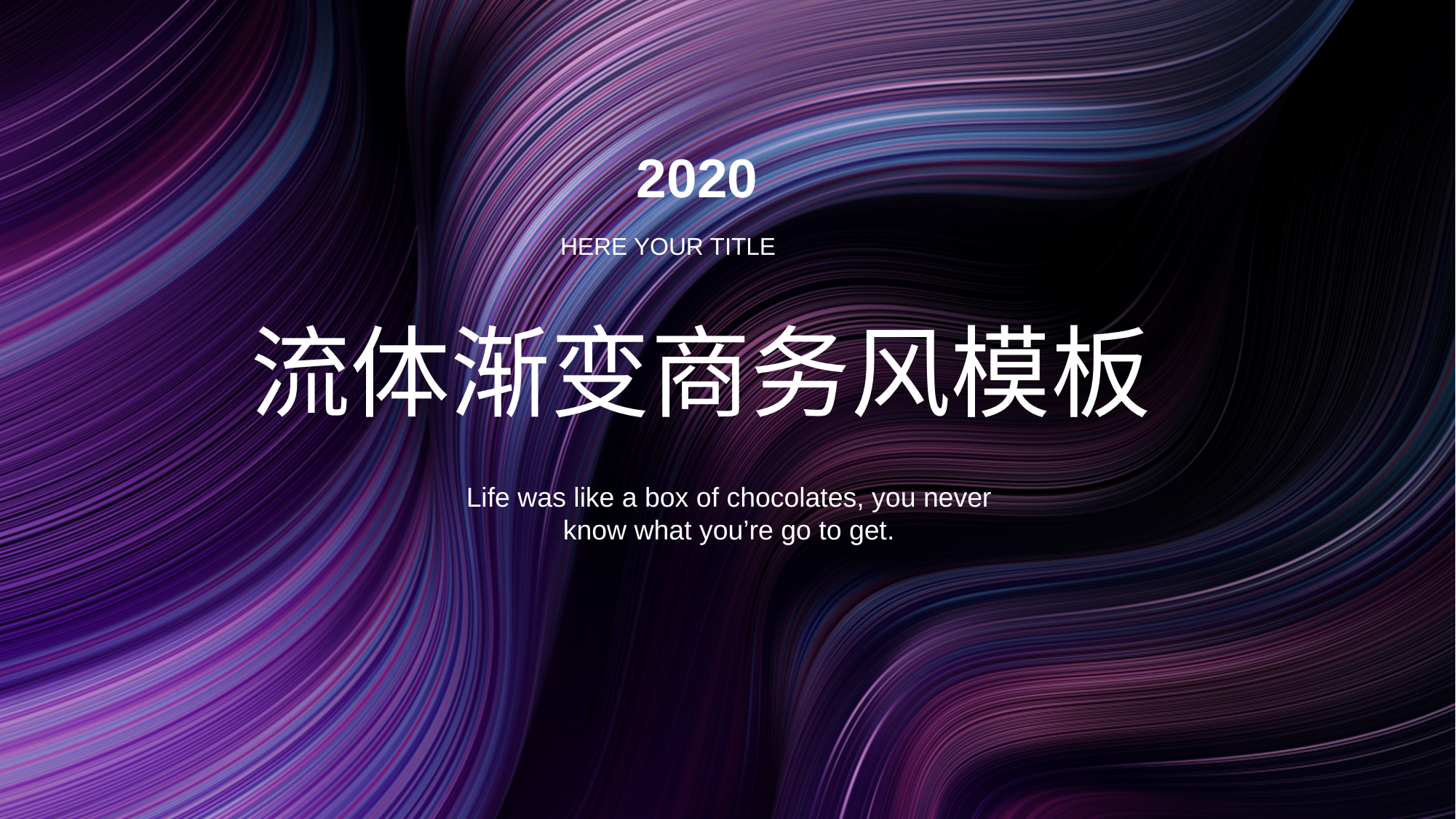

2020
HERE YOUR TITLE
流体渐变商务风模板
Life was like a box of chocolates, you never know what you’re go to get.